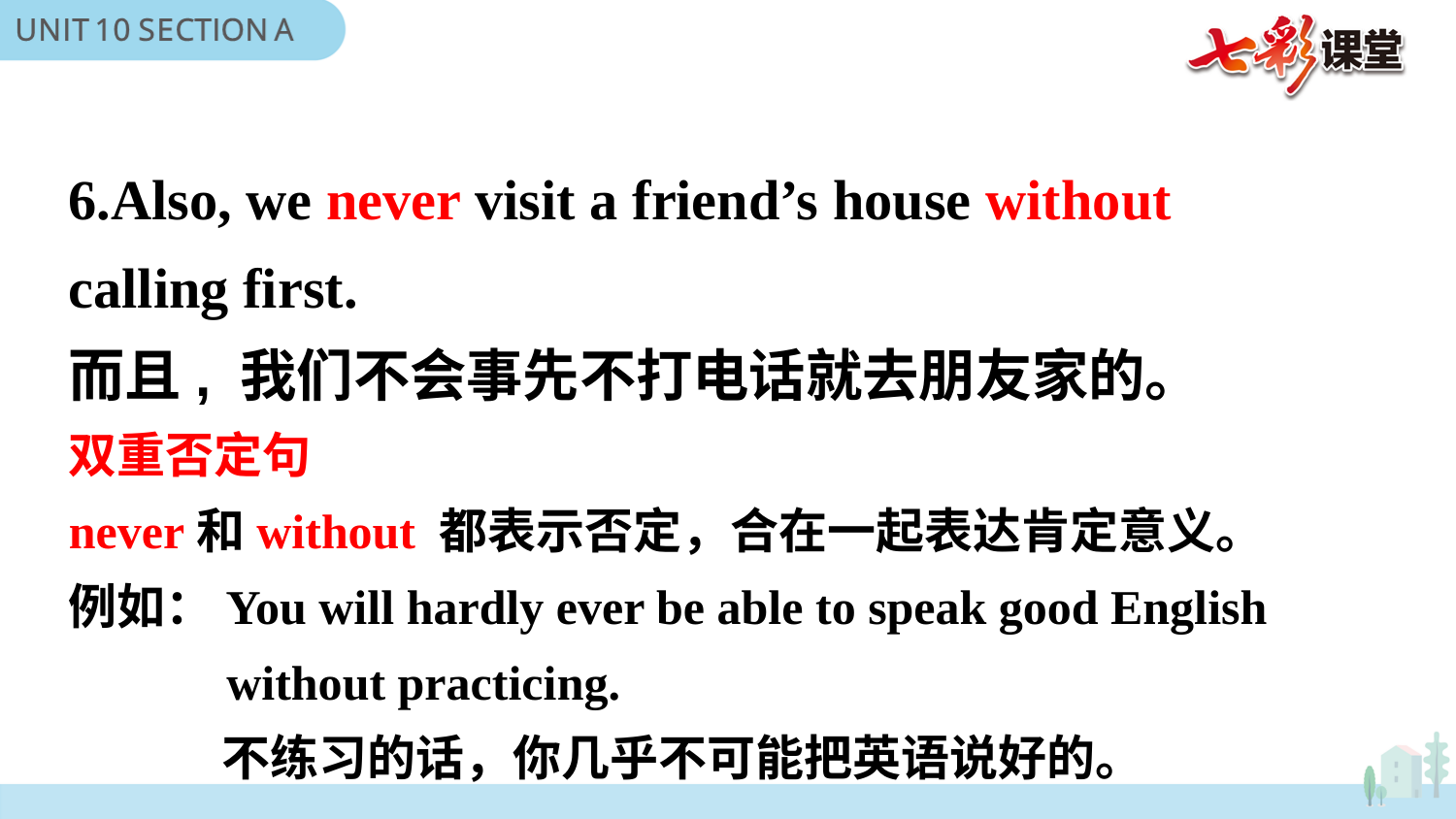

6.Also, we never visit a friend’s house without calling first.
而且, 我们不会事先不打电话就去朋友家的。
双重否定句
never和without 都表示否定，合在一起表达肯定意义。
例如：You will hardly ever be able to speak good English
             without practicing.
             不练习的话，你几乎不可能把英语说好的。